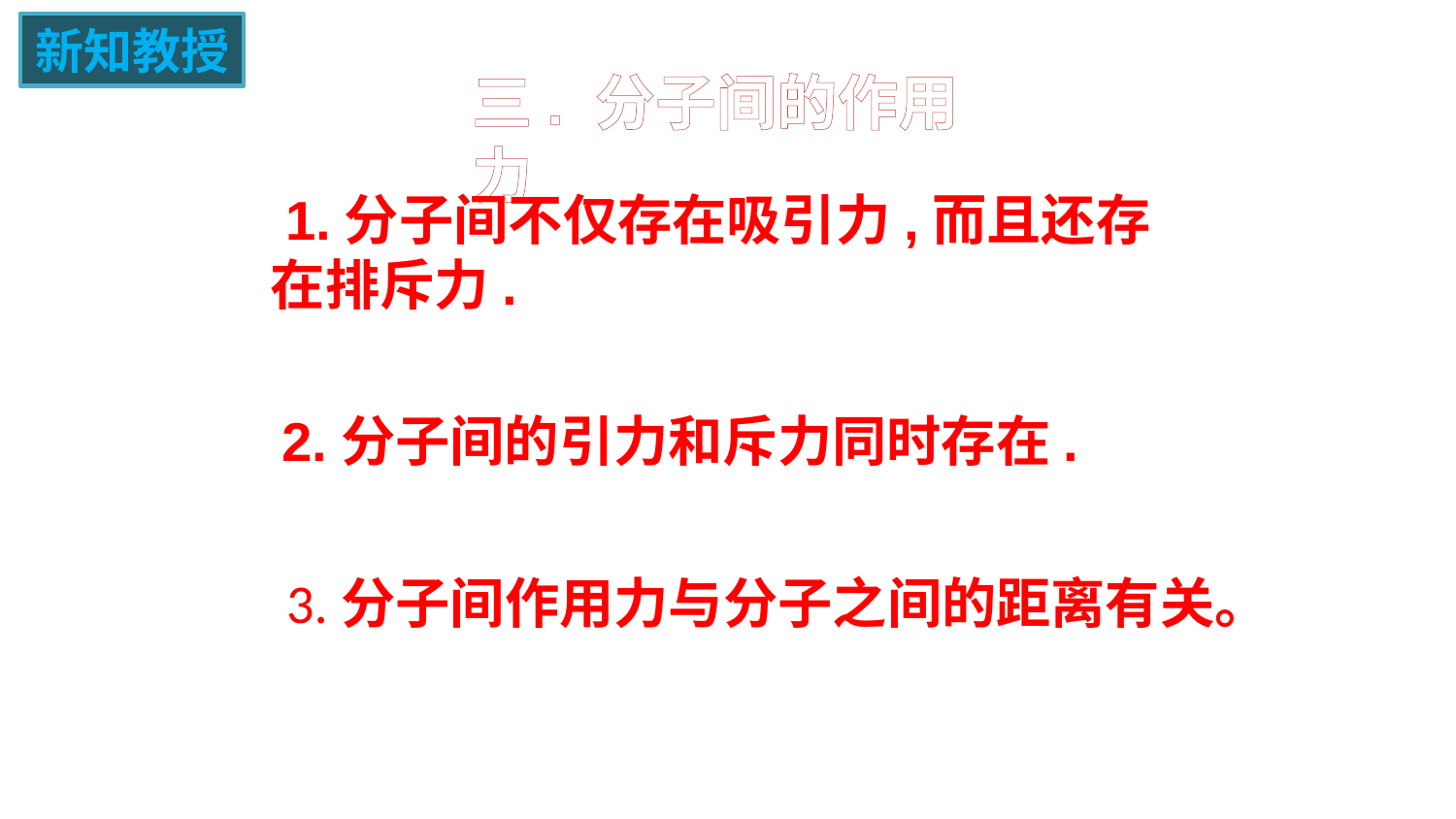

新知教授
三. 分子间的作用力
 1.分子间不仅存在吸引力,而且还存在排斥力.
 2.分子间的引力和斥力同时存在.
# 3.分子间作用力与分子之间的距离有关。